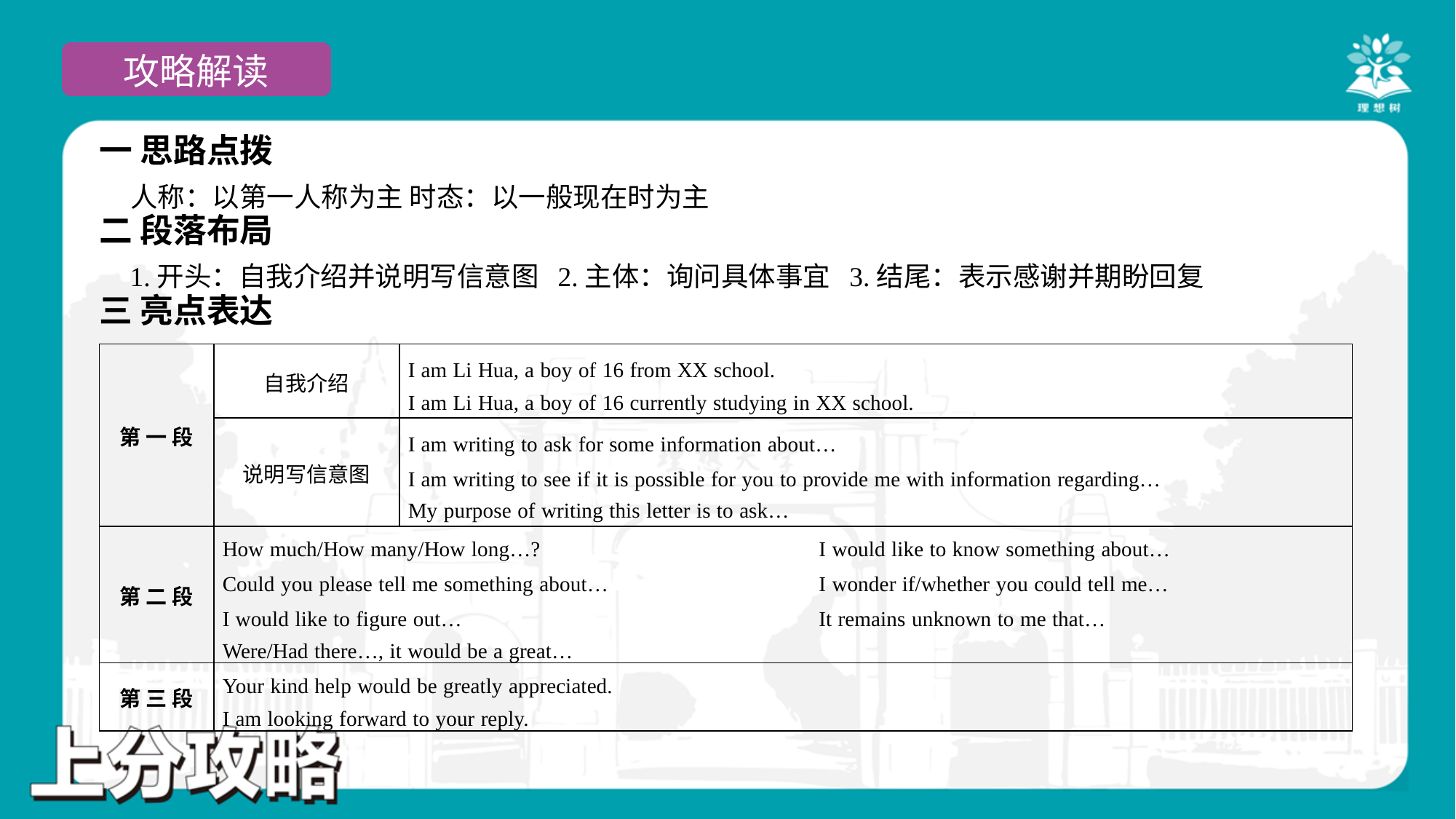

一 思路点拨
    人称：以第一人称为主 时态：以一般现在时为主
二 段落布局
    1.开头：自我介绍并说明写信意图  2.主体：询问具体事宜  3.结尾：表示感谢并期盼回复
三 亮点表达
| 第 一 段 | 自我介绍 | I am Li Hua, a boy of 16 from XX school. I am Li Hua, a boy of 16 currently studying in XX school. |
| --- | --- | --- |
|  | 说明写信意图 | I am writing to ask for some information about… I am writing to see if it is possible for you to provide me with information regarding… My purpose of writing this letter is to ask… |
| 第 二 段 | How much/How many/How long…? I would like to know something about… Could you please tell me something about… I wonder if/whether you could tell me… I would like to figure out… It remains unknown to me that… Were/Had there…, it would be a great… |  |
| 第 三 段 | Your kind help would be greatly appreciated. I am looking forward to your reply. |  |